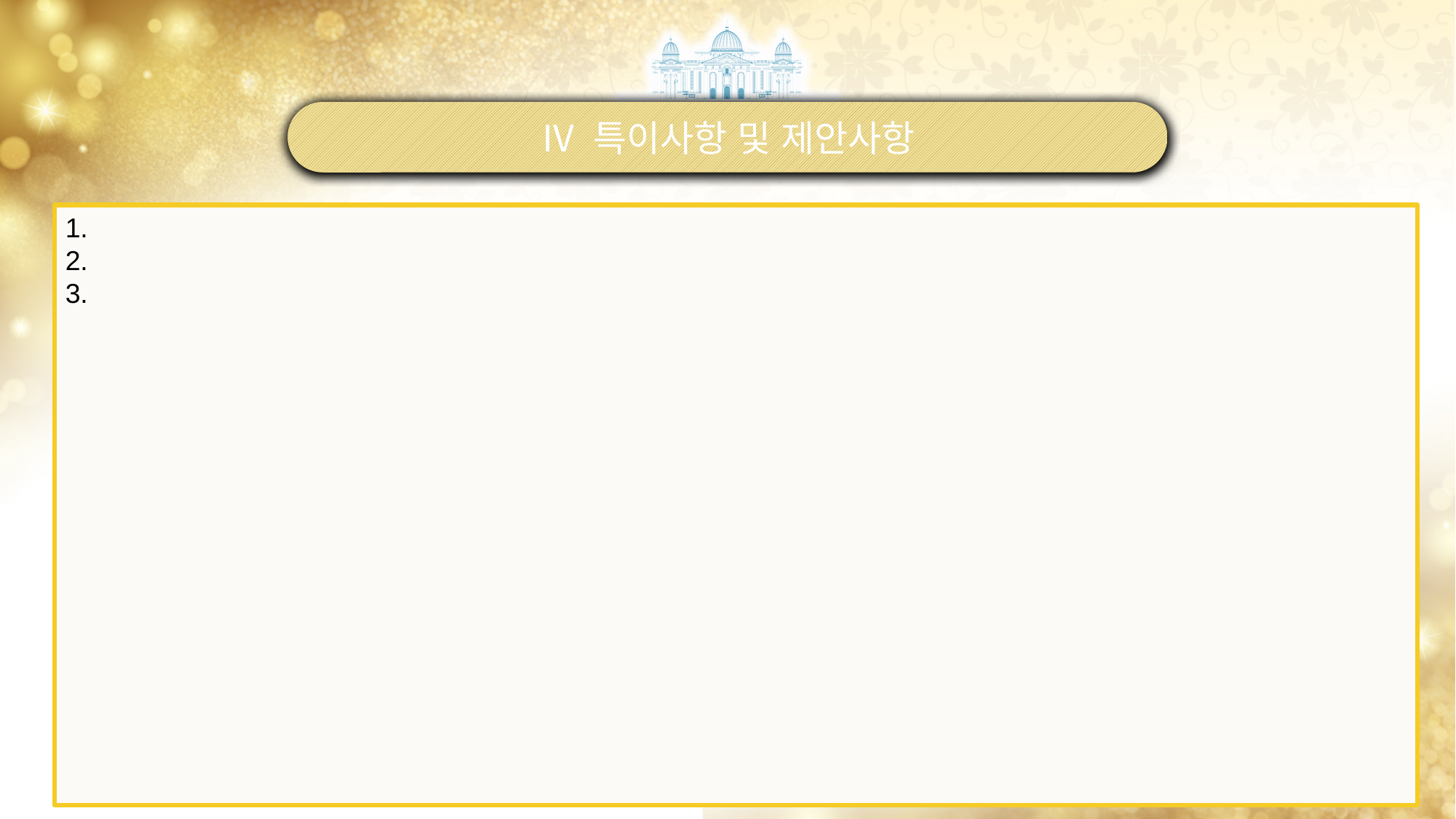

Ⅳ 특이사항 및 제안사항
1.
2.
3.